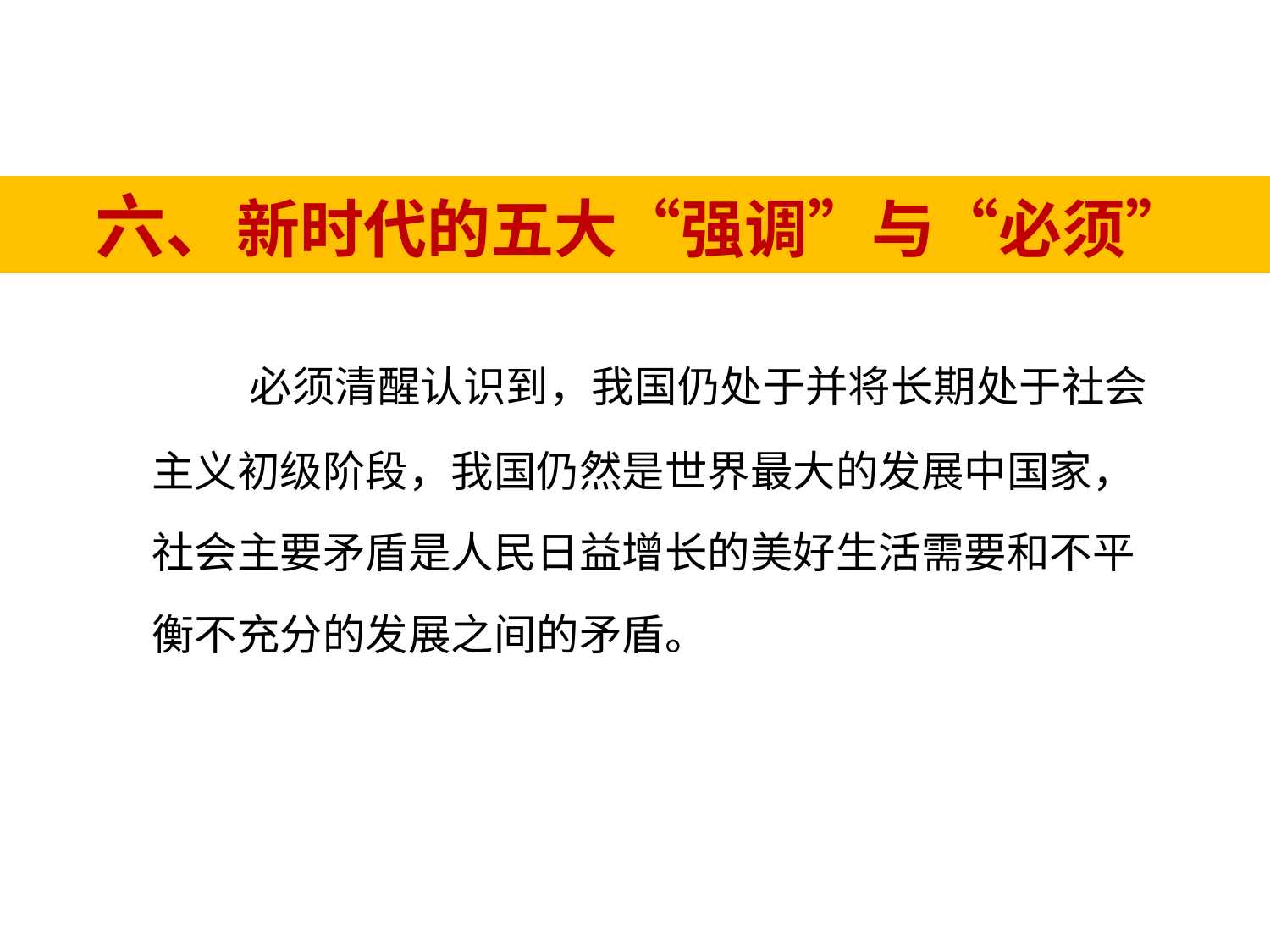

六、新时代的五大“强调”与“必须”
           必须清醒认识到，我国仍处于并将长期处于社会主义初级阶段，我国仍然是世界最大的发展中国家，社会主要矛盾是人民日益增长的美好生活需要和不平衡不充分的发展之间的矛盾。